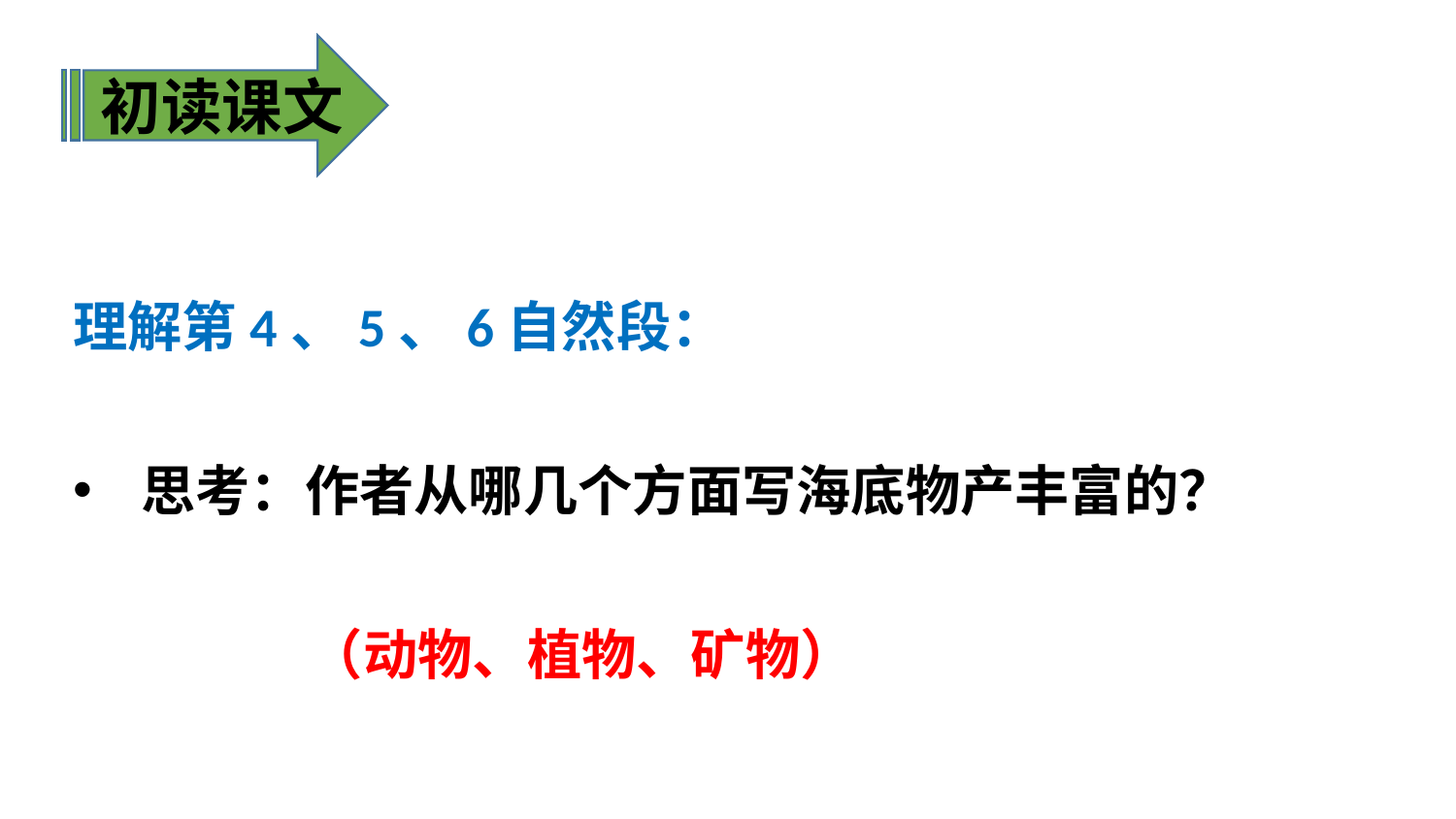

初读课文
理解第4、5、6自然段：
思考：作者从哪几个方面写海底物产丰富的？
                  （动物、植物、矿物）